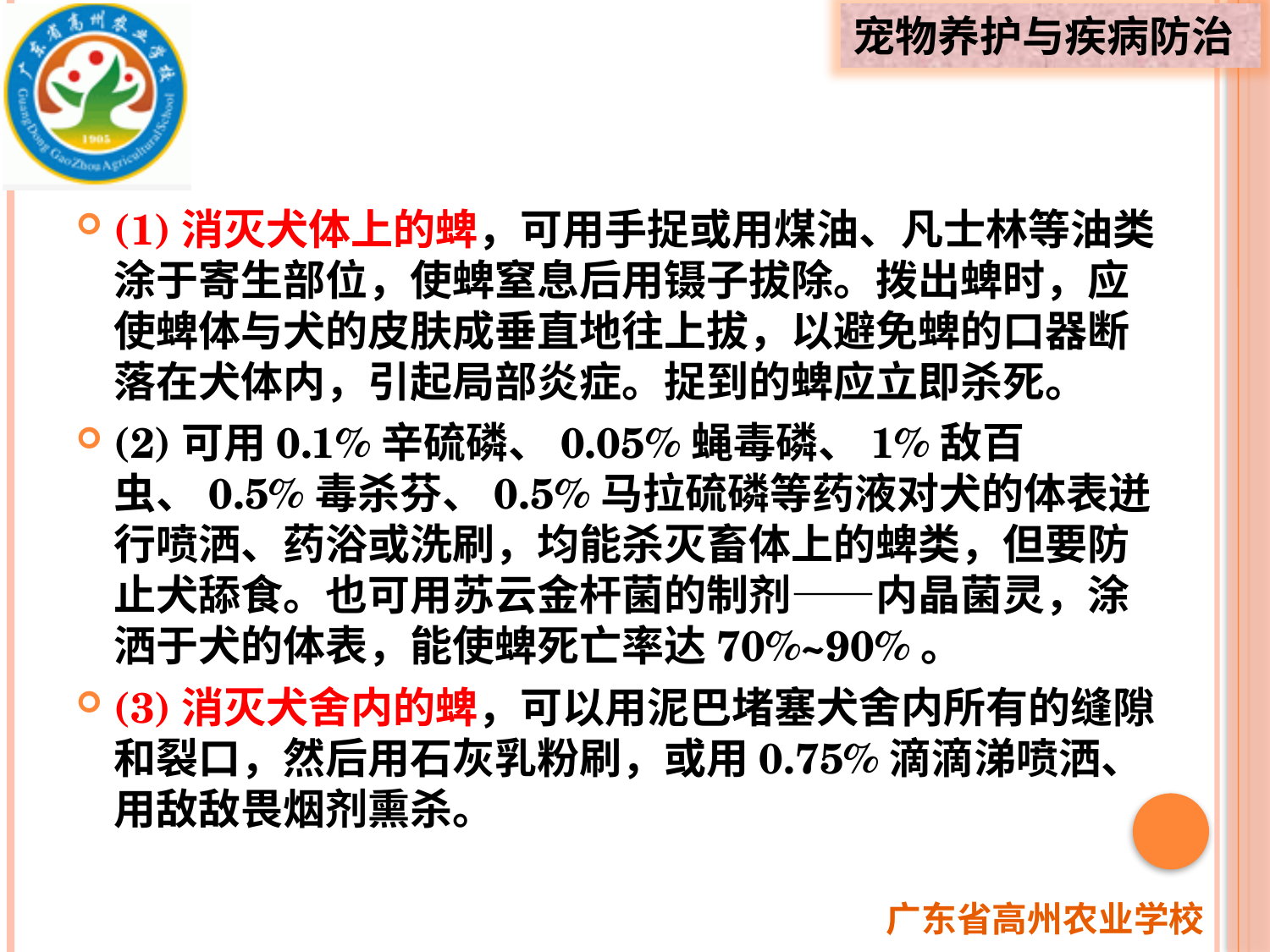

(1)消灭犬体上的蜱，可用手捉或用煤油、凡士林等油类涂于寄生部位，使蜱窒息后用镊子拔除。拨出蜱时，应使蜱体与犬的皮肤成垂直地往上拔，以避免蜱的口器断落在犬体内，引起局部炎症。捉到的蜱应立即杀死。
(2)可用0.1%辛硫磷、0.05%蝇毒磷、1%敌百虫、0.5%毒杀芬、0.5%马拉硫磷等药液对犬的体表迸行喷洒、药浴或洗刷，均能杀灭畜体上的蜱类，但要防止犬舔食。也可用苏云金杆菌的制剂——内晶菌灵，涂洒于犬的体表，能使蜱死亡率达70%~90%。
(3)消灭犬舍内的蜱，可以用泥巴堵塞犬舍内所有的缝隙和裂口，然后用石灰乳粉刷，或用0.75%滴滴涕喷洒、用敌敌畏烟剂熏杀。